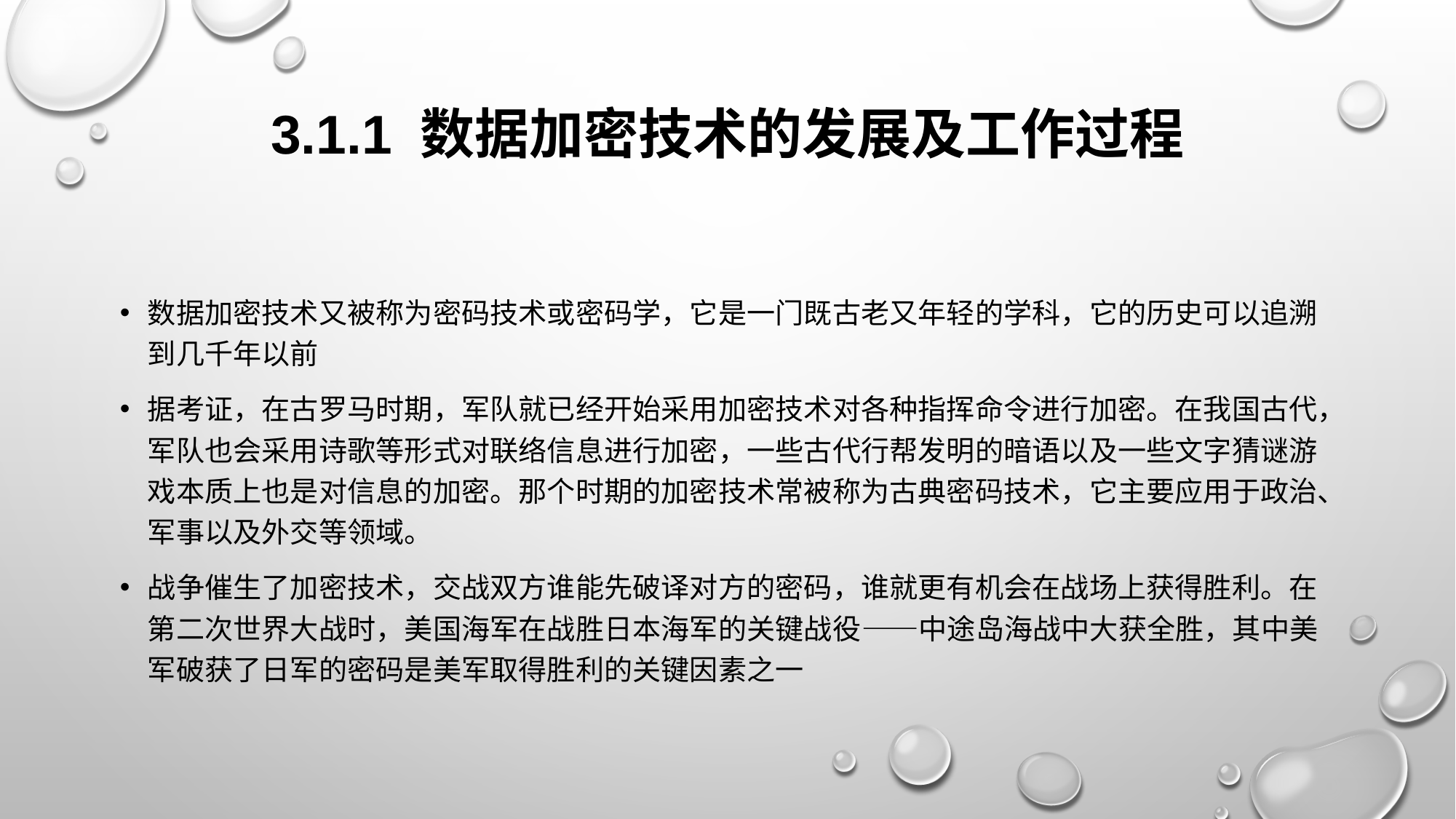

# 3.1.1 数据加密技术的发展及工作过程
数据加密技术又被称为密码技术或密码学，它是一门既古老又年轻的学科，它的历史可以追溯到几千年以前
据考证，在古罗马时期，军队就已经开始采用加密技术对各种指挥命令进行加密。在我国古代，军队也会采用诗歌等形式对联络信息进行加密，一些古代行帮发明的暗语以及一些文字猜谜游戏本质上也是对信息的加密。那个时期的加密技术常被称为古典密码技术，它主要应用于政治、军事以及外交等领域。
战争催生了加密技术，交战双方谁能先破译对方的密码，谁就更有机会在战场上获得胜利。在第二次世界大战时，美国海军在战胜日本海军的关键战役——中途岛海战中大获全胜，其中美军破获了日军的密码是美军取得胜利的关键因素之一